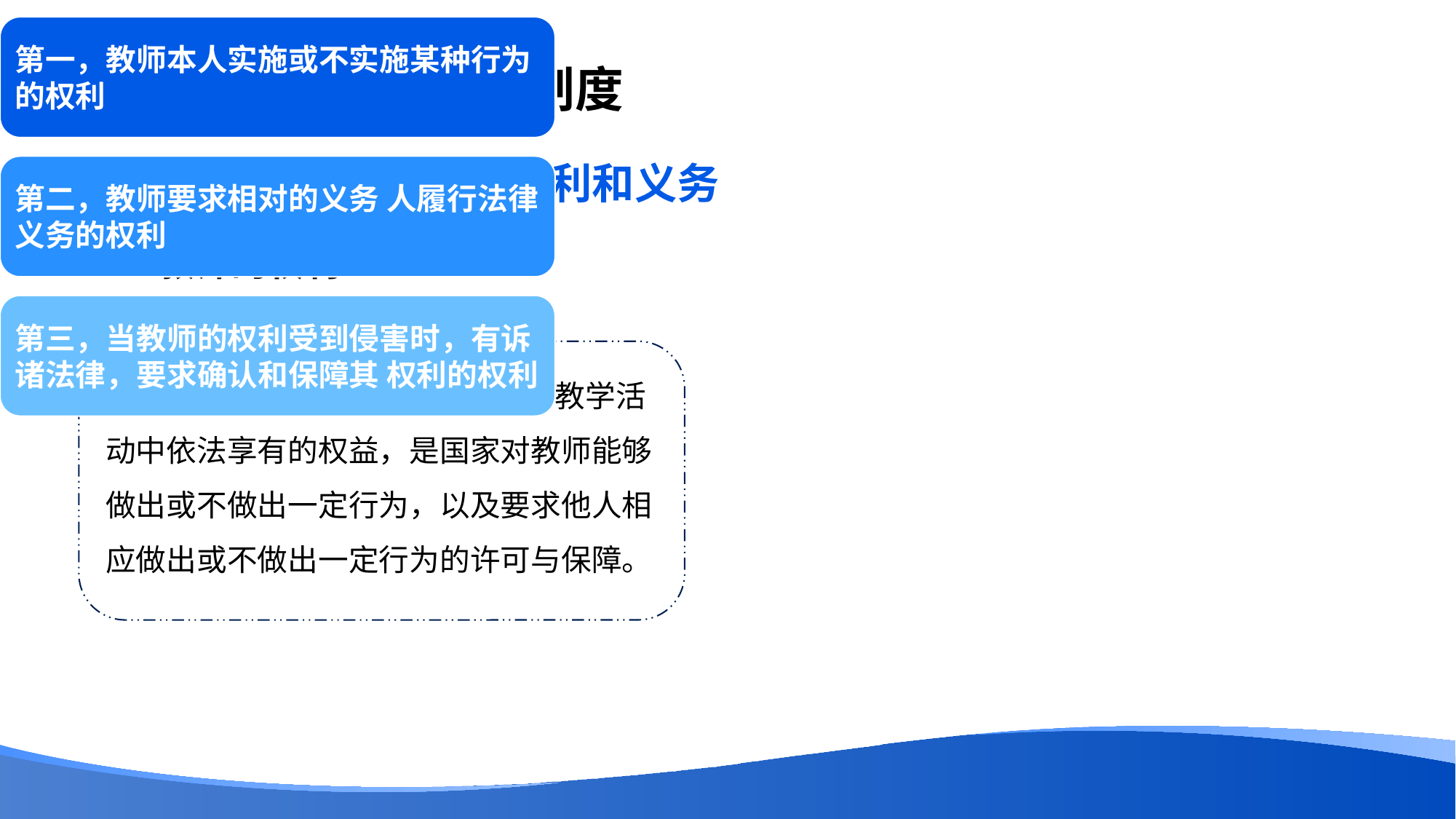

# 一、关于教师的基本制度
（一）教师的主要法律权利和义务
1.教师的权利
第一，教师本人实施或不实施某种行为的权利
第二，教师要求相对的义务 人履行法律义务的权利
第三，当教师的权利受到侵害时，有诉诸法律，要求确认和保障其 权利的权利

教师的权利，是指教师在教育教学活动中依法享有的权益，是国家对教师能够做出或不做出一定行为，以及要求他人相应做出或不做出一定行为的许可与保障。